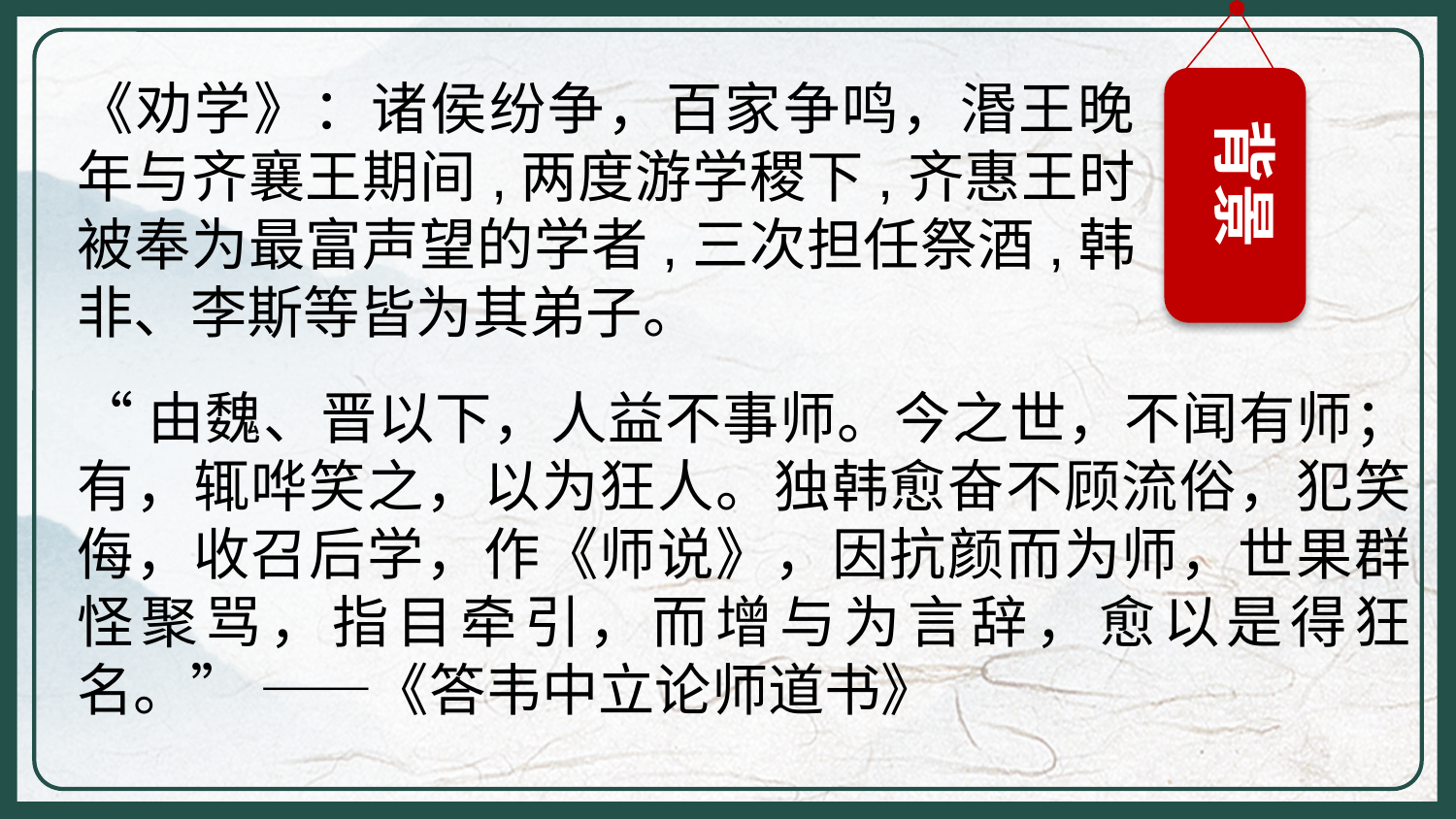

背景
《劝学》：诸侯纷争，百家争鸣，湣王晚年与齐襄王期间,两度游学稷下,齐惠王时被奉为最富声望的学者,三次担任祭酒,韩非、李斯等皆为其弟子。
“由魏、晋以下，人益不事师。今之世，不闻有师；有，辄哗笑之，以为狂人。独韩愈奋不顾流俗，犯笑侮，收召后学，作《师说》，因抗颜而为师，世果群怪聚骂，指目牵引，而增与为言辞，愈以是得狂名。” ——《答韦中立论师道书》